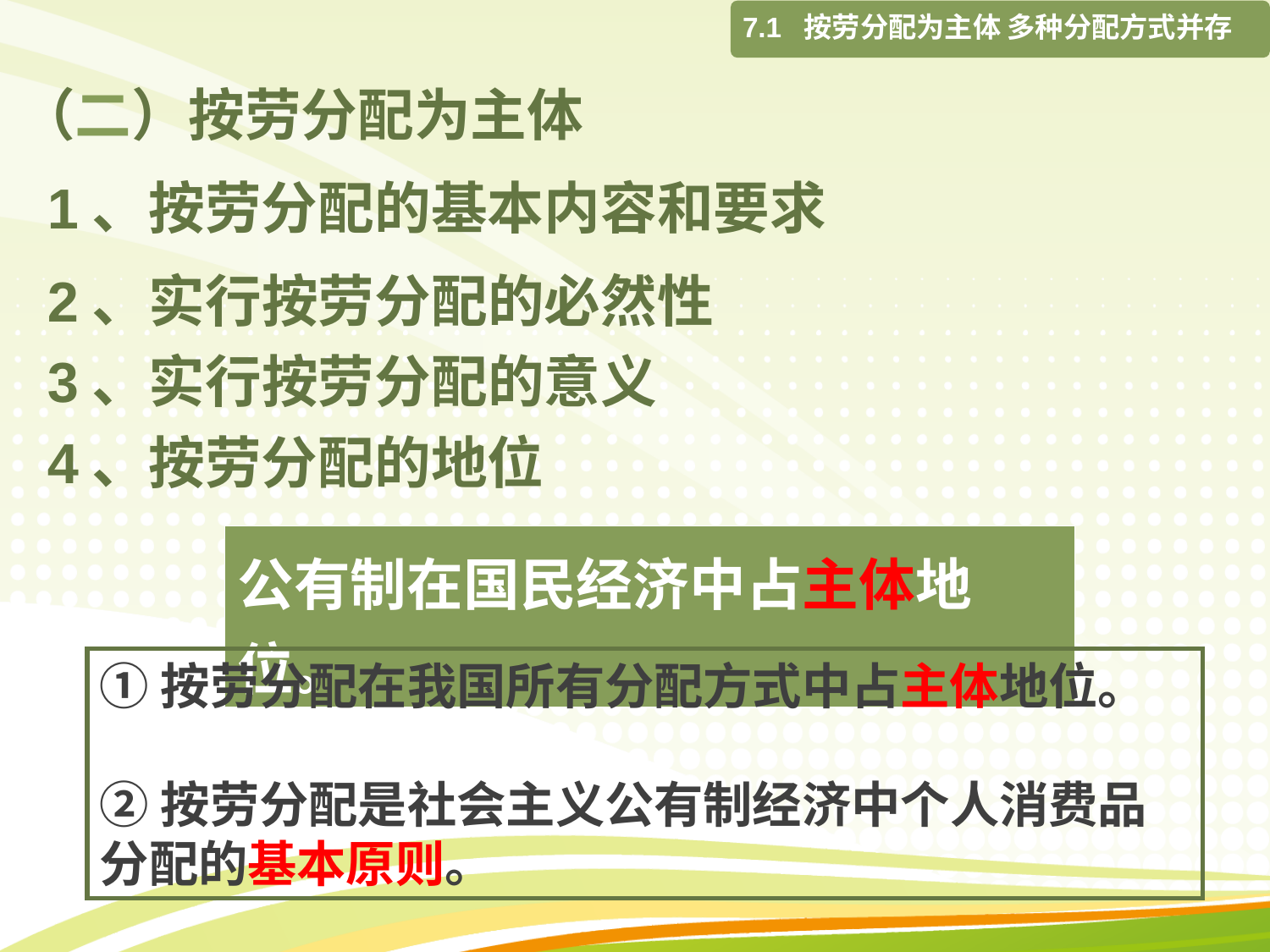

7.1  按劳分配为主体 多种分配方式并存
# （二）按劳分配为主体
1、按劳分配的基本内容和要求
2、实行按劳分配的必然性
3、实行按劳分配的意义
4、按劳分配的地位
公有制在国民经济中占主体地位。
①按劳分配在我国所有分配方式中占主体地位。

②按劳分配是社会主义公有制经济中个人消费品分配的基本原则。